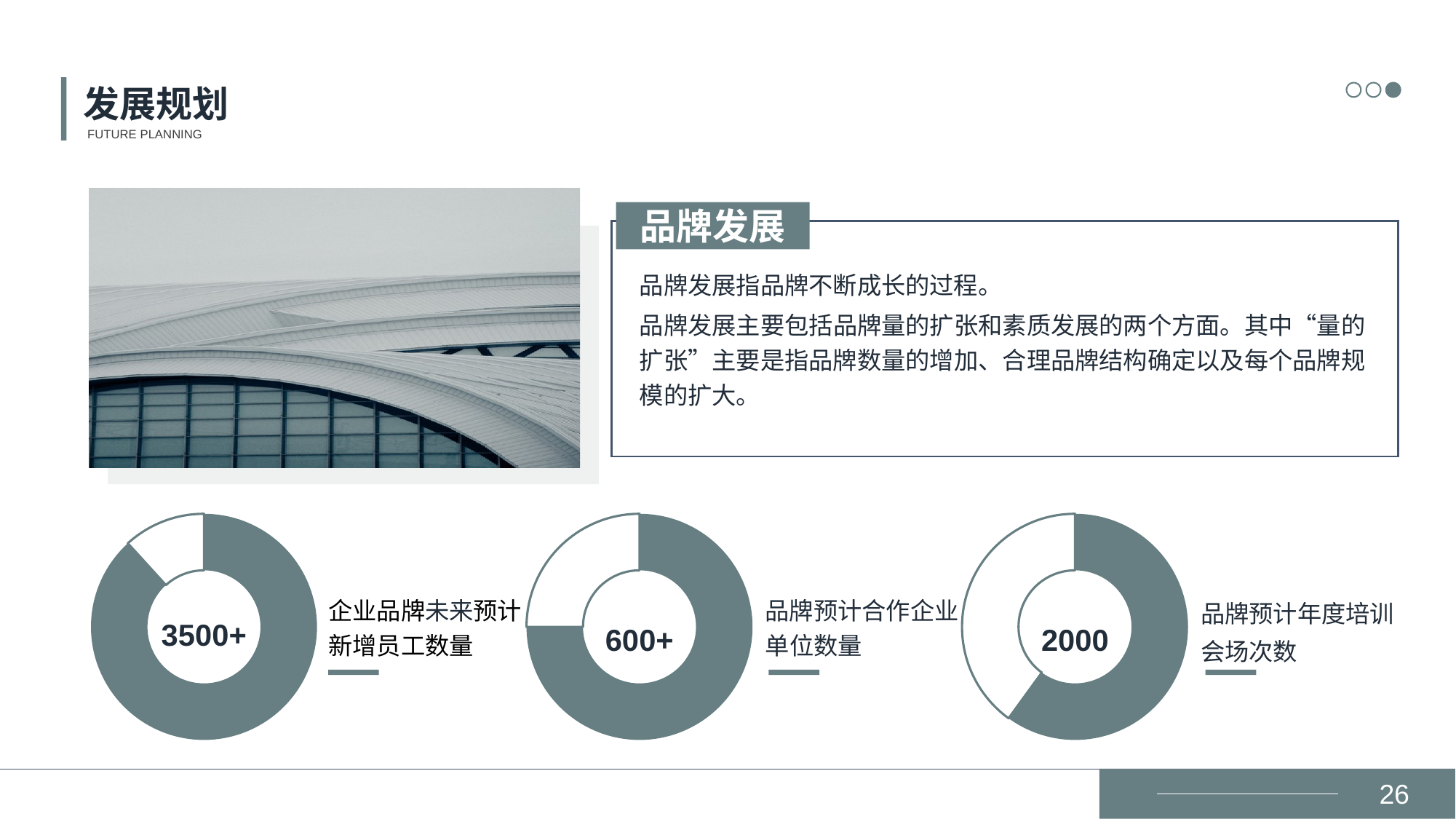

发展规划
FUTURE PLANNING

品牌发展

品牌发展指品牌不断成长的过程。
品牌发展主要包括品牌量的扩张和素质发展的两个方面。其中“量的扩张”主要是指品牌数量的增加、合理品牌结构确定以及每个品牌规模的扩大。

### Chart

| Category | 销售额 |
|---|---|
| 第一季度 | 7.5 |
| 第二季度 | 1.0 |
3500+

### Chart

| Category | 销售额 |
|---|---|
| 第一季度 | 7.5 |
| 第二季度 | 2.5 |
600+

### Chart

| Category | 销售额 |
|---|---|
| 第一季度 | 6.0 |
| 第二季度 | 4.0 |
2000
企业品牌未来预计新增员工数量
品牌预计合作企业单位数量
品牌预计年度培训会场次数

26